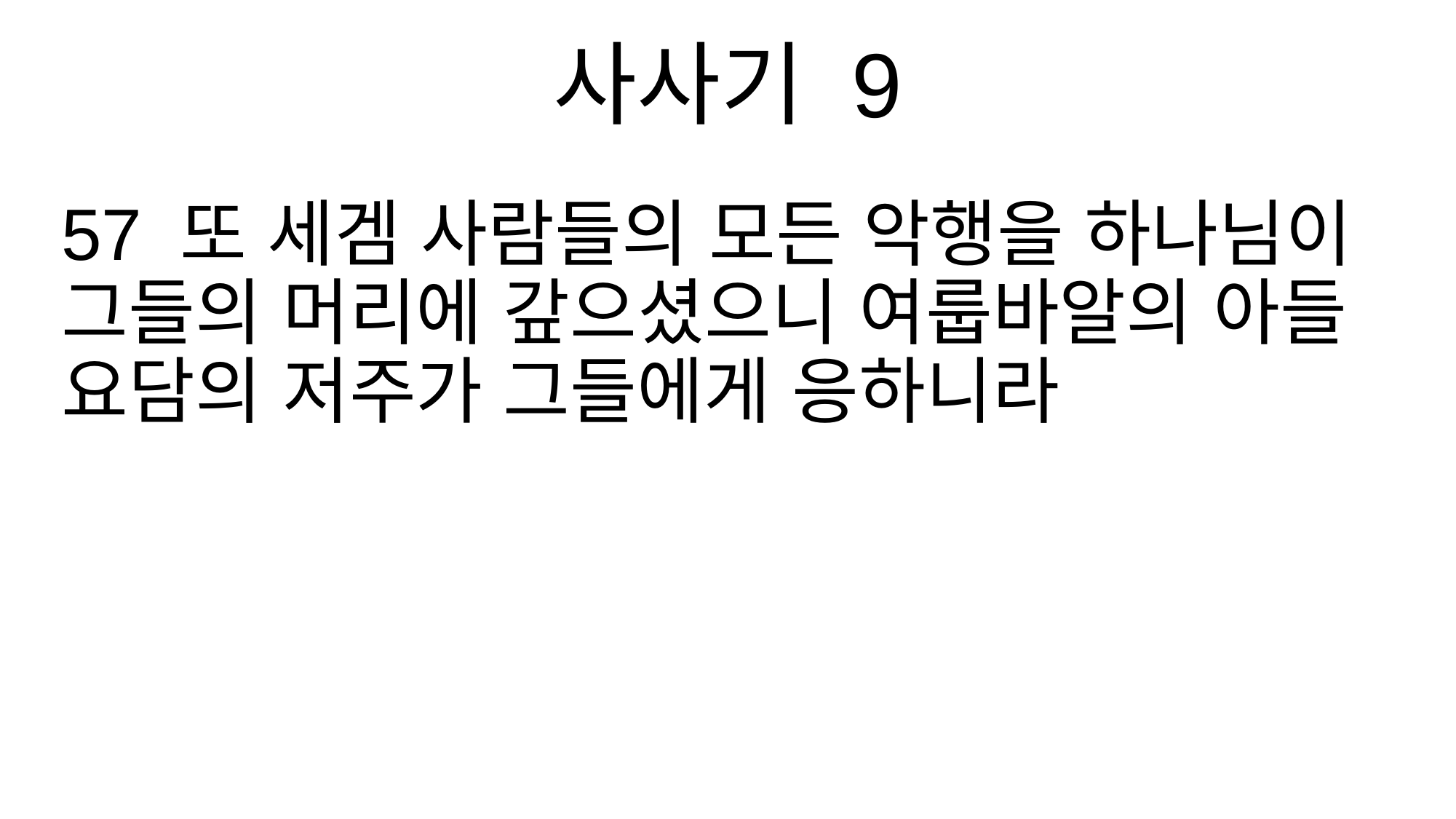

사사기 9
57 또 세겜 사람들의 모든 악행을 하나님이 그들의 머리에 갚으셨으니 여룹바알의 아들 요담의 저주가 그들에게 응하니라